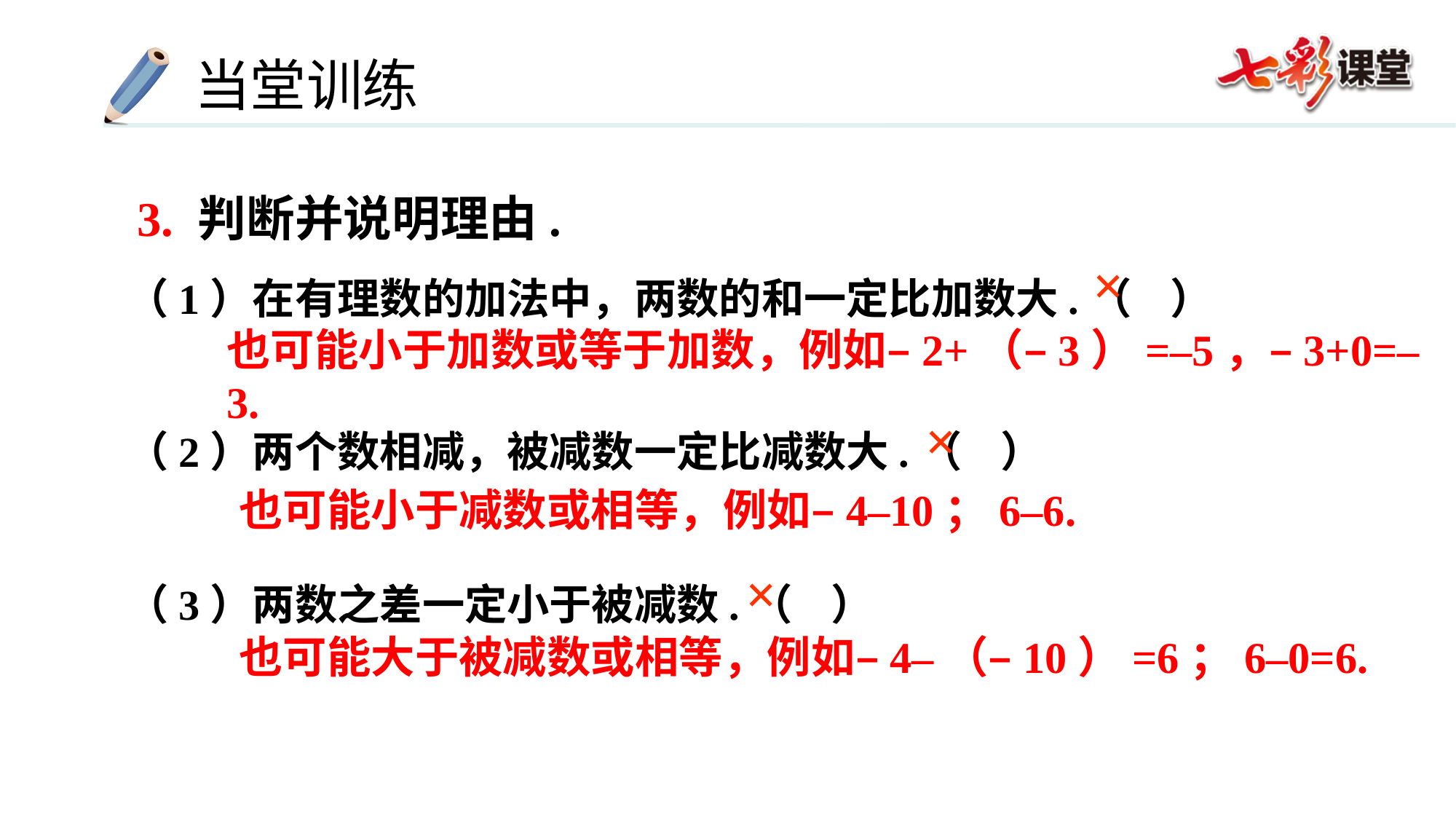

3. 判断并说明理由.
（1）在有理数的加法中，两数的和一定比加数大.（    ）

（2）两个数相减，被减数一定比减数大.（    ）

（3）两数之差一定小于被减数.（    ）

×
也可能小于加数或等于加数，例如–2+（–3）=–5，–3+0=–3.
×
也可能小于减数或相等，例如–4–10；6–6.
×
也可能大于被减数或相等，例如–4–（–10）=6；6–0=6.